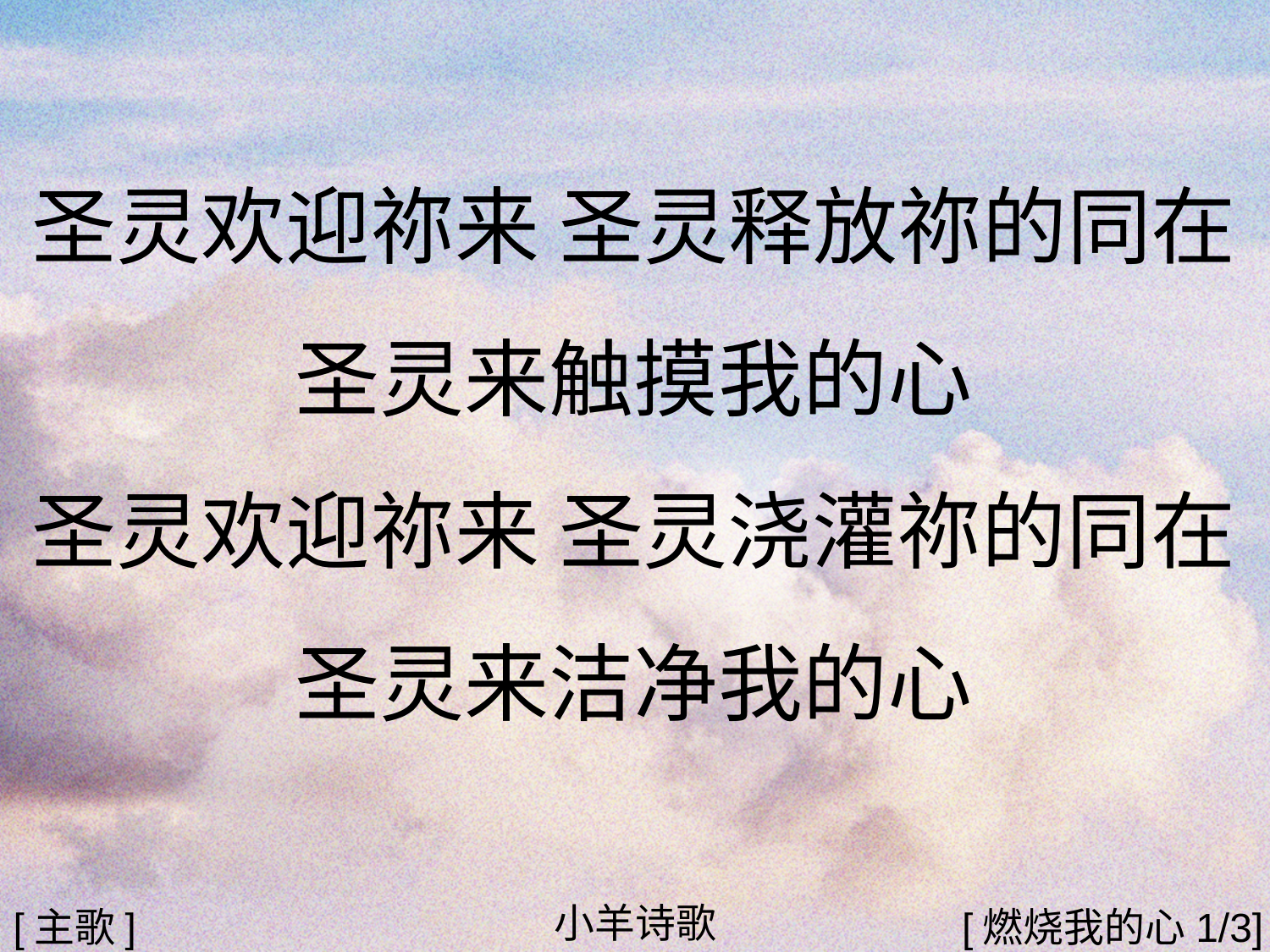

圣灵欢迎祢来 圣灵释放祢的同在圣灵来触摸我的心
圣灵欢迎祢来 圣灵浇灌祢的同在
圣灵来洁净我的心
#

小羊诗歌
[主歌]
[燃烧我的心1/3]